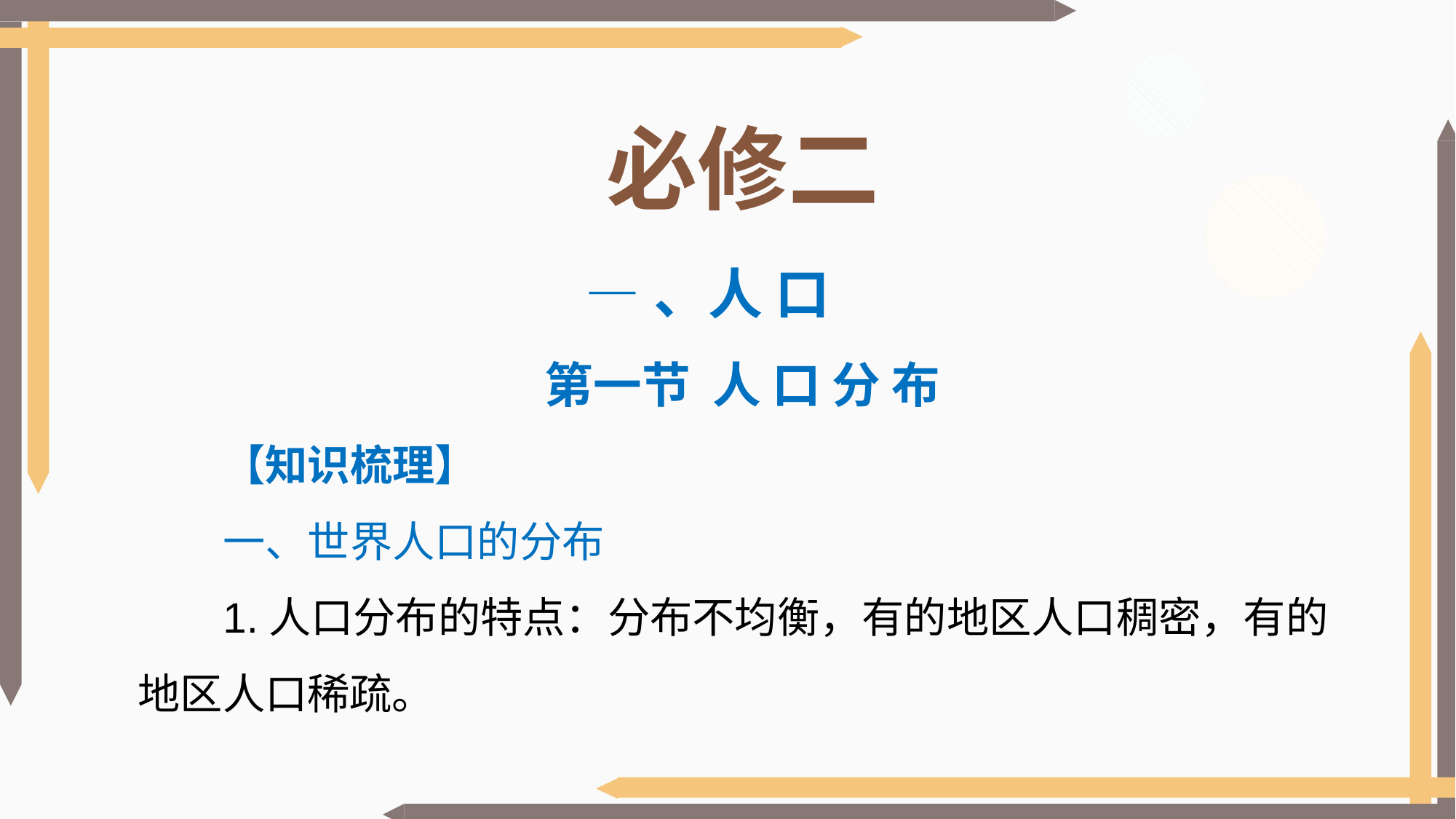

必修二

—、人 口
第一节  人 口 分 布
【知识梳理】
一、世界人口的分布
1.人口分布的特点：分布不均衡，有的地区人口稠密，有的地区人口稀疏。